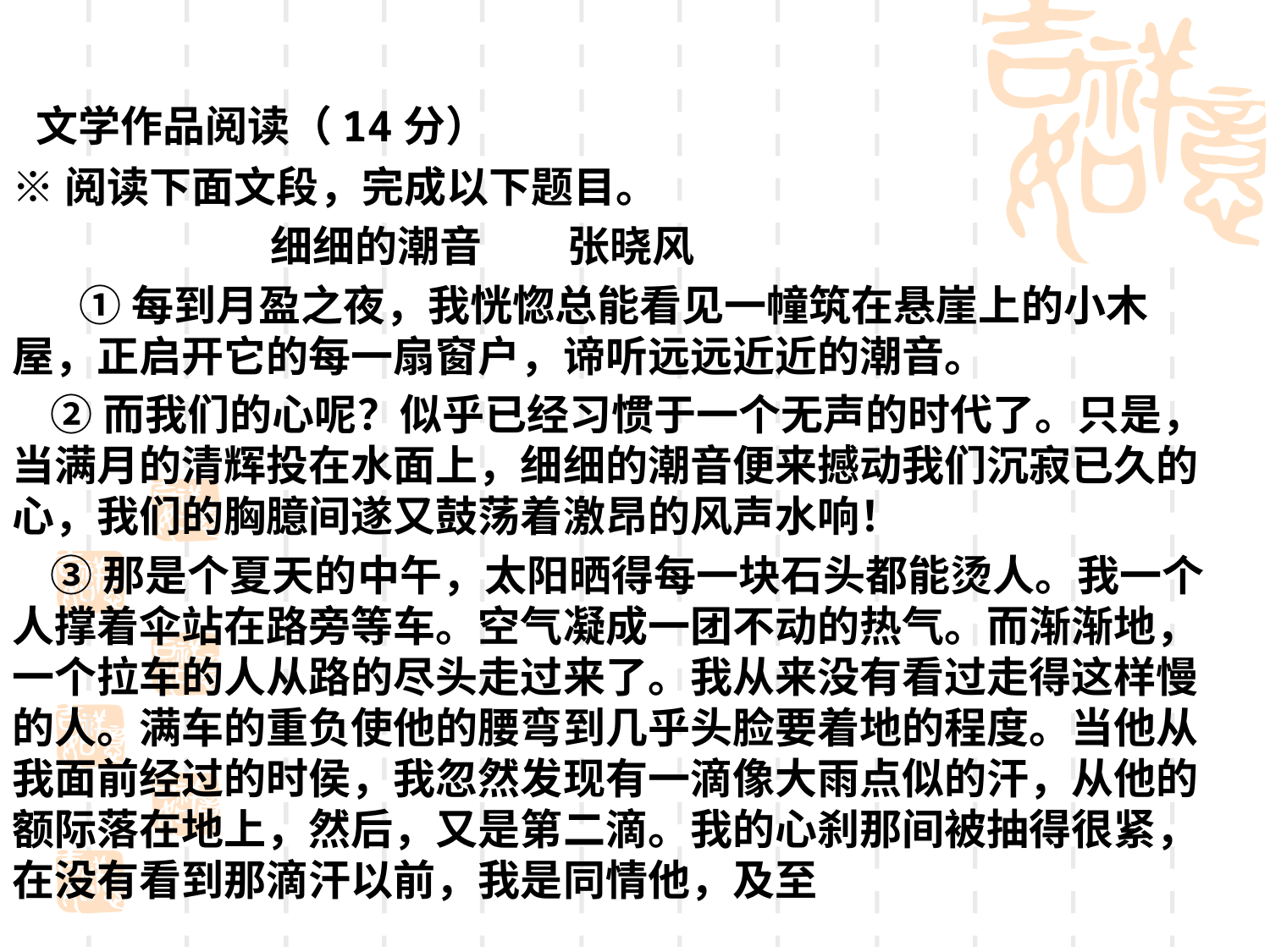

文学作品阅读（14分）
※阅读下面文段，完成以下题目。
                          细细的潮音         张晓风
       ①每到月盈之夜，我恍惚总能看见一幢筑在悬崖上的小木屋，正启开它的每一扇窗户，谛听远远近近的潮音。
    ②而我们的心呢？似乎已经习惯于一个无声的时代了。只是，当满月的清辉投在水面上，细细的潮音便来撼动我们沉寂已久的心，我们的胸臆间遂又鼓荡着激昂的风声水响！
    ③那是个夏天的中午，太阳晒得每一块石头都能烫人。我一个人撑着伞站在路旁等车。空气凝成一团不动的热气。而渐渐地，一个拉车的人从路的尽头走过来了。我从来没有看过走得这样慢的人。满车的重负使他的腰弯到几乎头脸要着地的程度。当他从我面前经过的时侯，我忽然发现有一滴像大雨点似的汗，从他的额际落在地上，然后，又是第二滴。我的心刹那间被抽得很紧，在没有看到那滴汗以前，我是同情他，及至